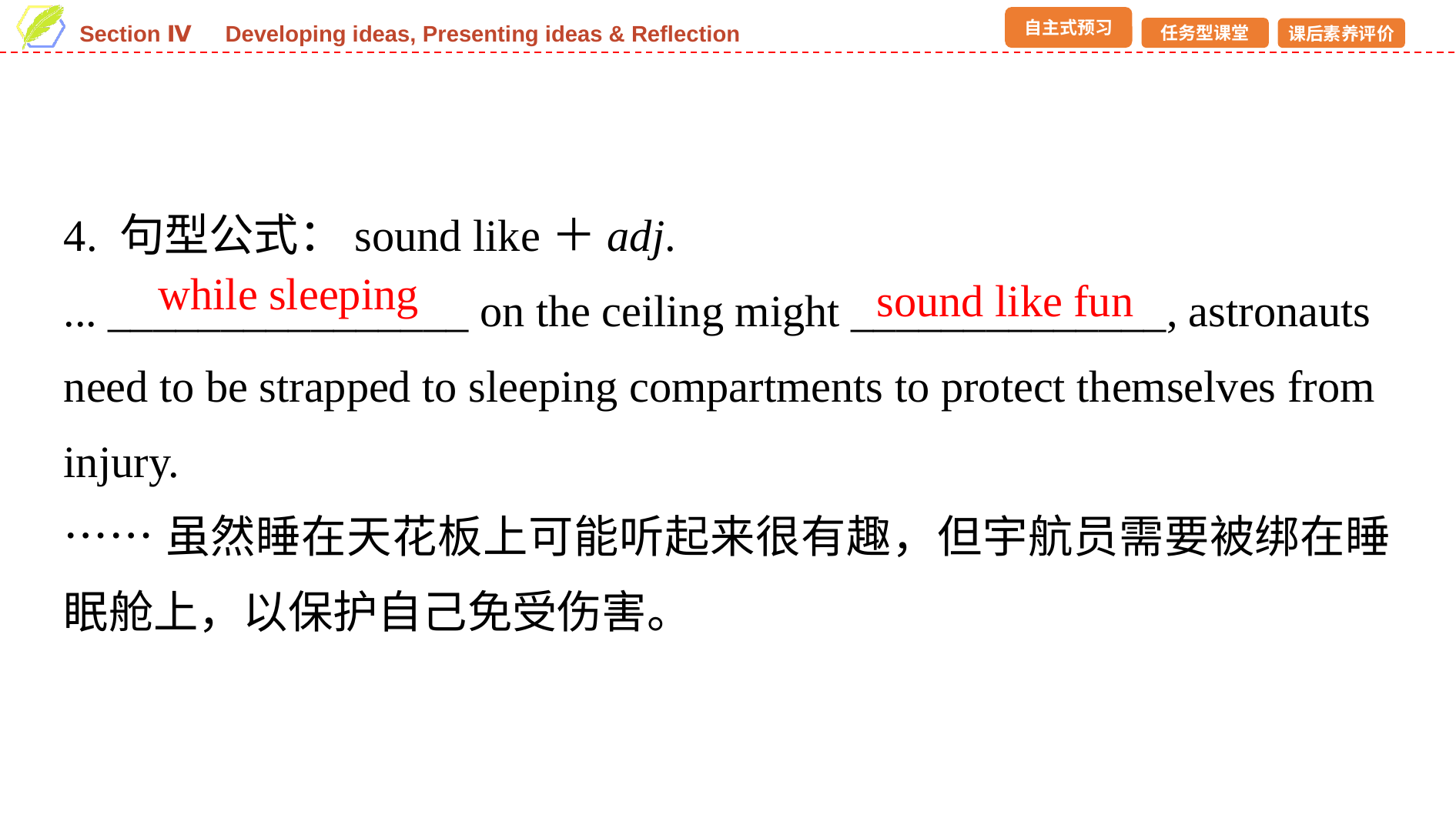

4. 句型公式：sound like＋adj.
... ________________ on the ceiling might ______________, astronauts need to be strapped to sleeping compartments to protect themselves from injury.
……虽然睡在天花板上可能听起来很有趣，但宇航员需要被绑在睡眠舱上，以保护自己免受伤害。
while sleeping
sound like fun